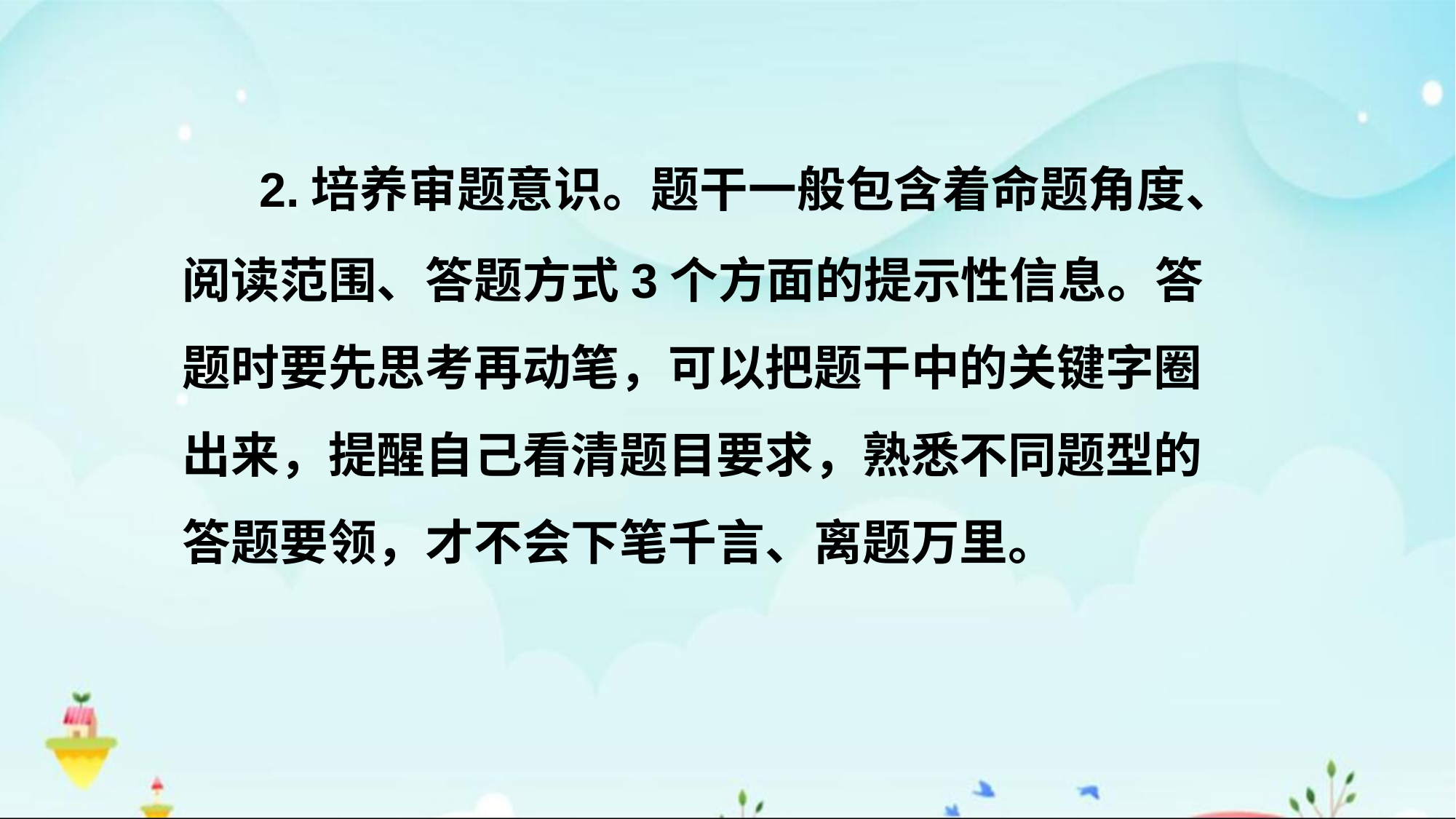

2.培养审题意识。题干一般包含着命题角度、阅读范围、答题方式3个方面的提示性信息。答题时要先思考再动笔，可以把题干中的关键字圈出来，提醒自己看清题目要求，熟悉不同题型的答题要领，才不会下笔千言、离题万里。